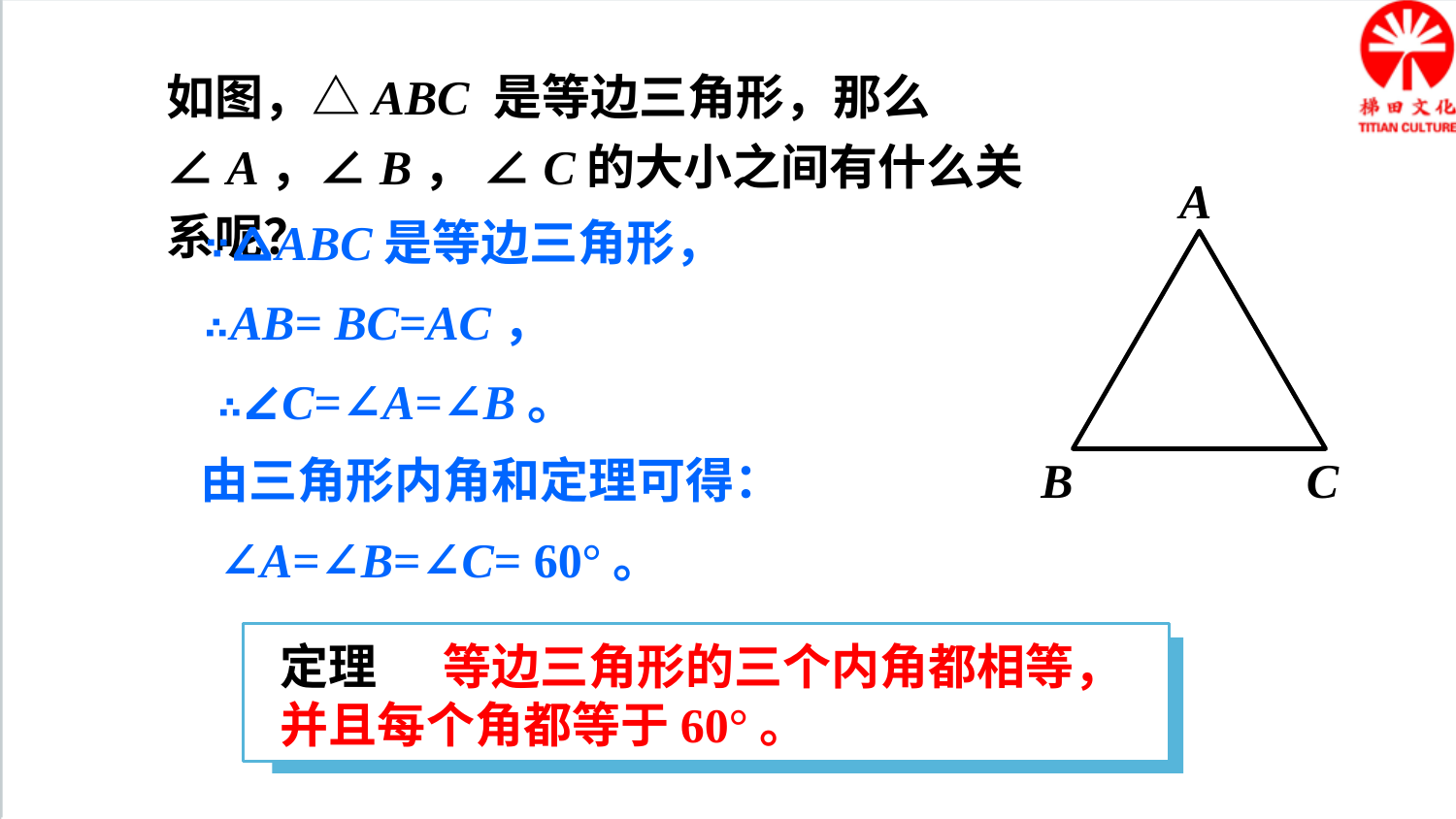

如图，△ABC 是等边三角形，那么∠A，∠B， ∠C的大小之间有什么关系呢？
A

B
C
∵△ABC是等边三角形，
∴AB= BC=AC，
∴∠C=∠A=∠B。
由三角形内角和定理可得：
∠A=∠B=∠C= 60°。

定理      等边三角形的三个内角都相等，并且每个角都等于60°。